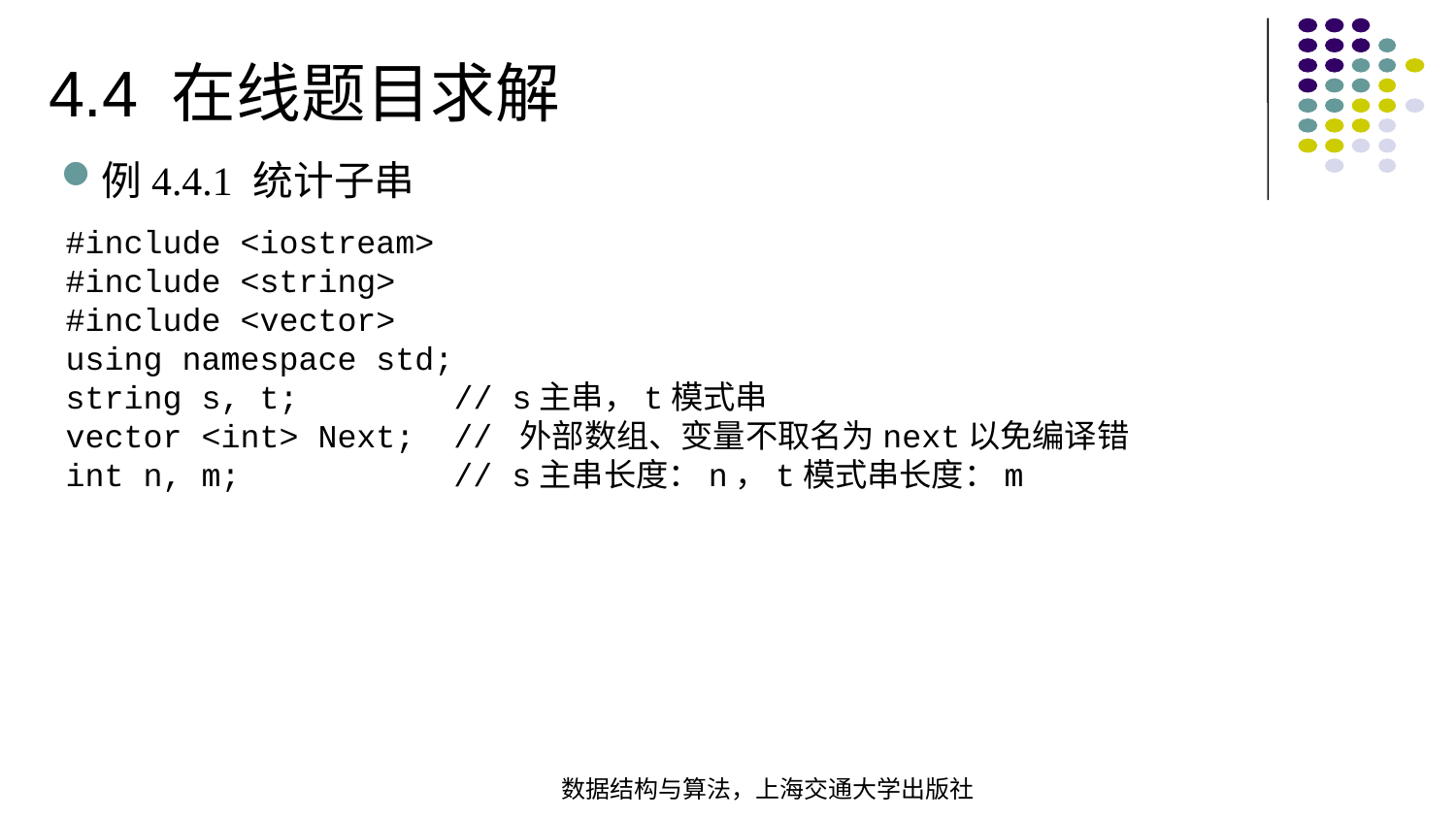

4.4 在线题目求解
例4.4.1 统计子串
#include <iostream>#include <string>#include <vector>using namespace std;string s, t;        // s主串，t模式串vector <int> Next;  // 外部数组、变量不取名为next以免编译错int n, m;           // s主串长度：n，t模式串长度：m